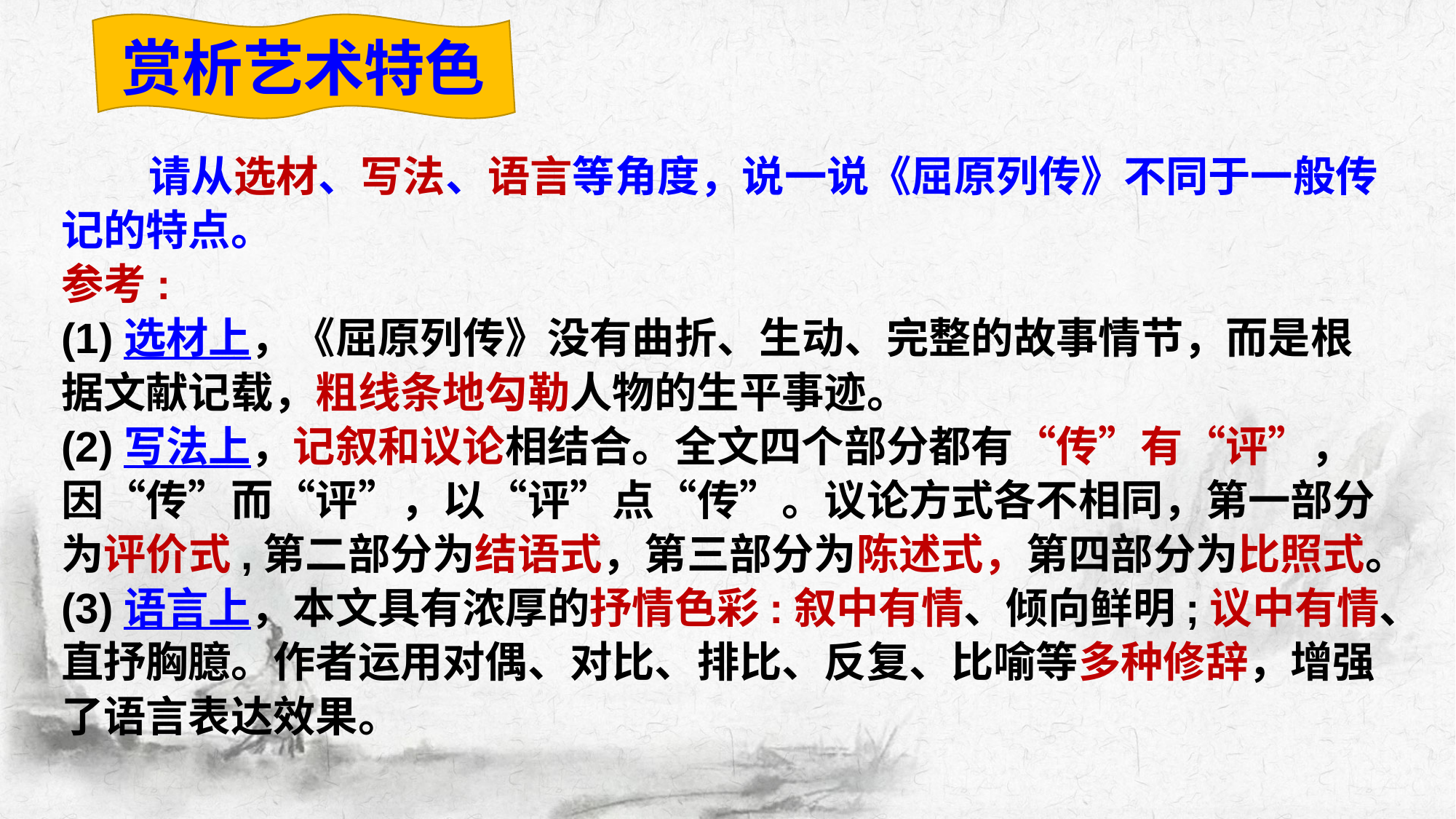

赏析艺术特色
        请从选材、写法、语言等角度，说一说《屈原列传》不同于一般传记的特点。
参考:
(1)选材上，《屈原列传》没有曲折、生动、完整的故事情节，而是根据文献记载，粗线条地勾勒人物的生平事迹。
(2)写法上，记叙和议论相结合。全文四个部分都有“传”有“评”，因“传”而“评”，以“评”点“传”。议论方式各不相同，第一部分为评价式,第二部分为结语式，第三部分为陈述式，第四部分为比照式。
(3)语言上，本文具有浓厚的抒情色彩:叙中有情、倾向鲜明;议中有情、直抒胸臆。作者运用对偶、对比、排比、反复、比喻等多种修辞，增强了语言表达效果。